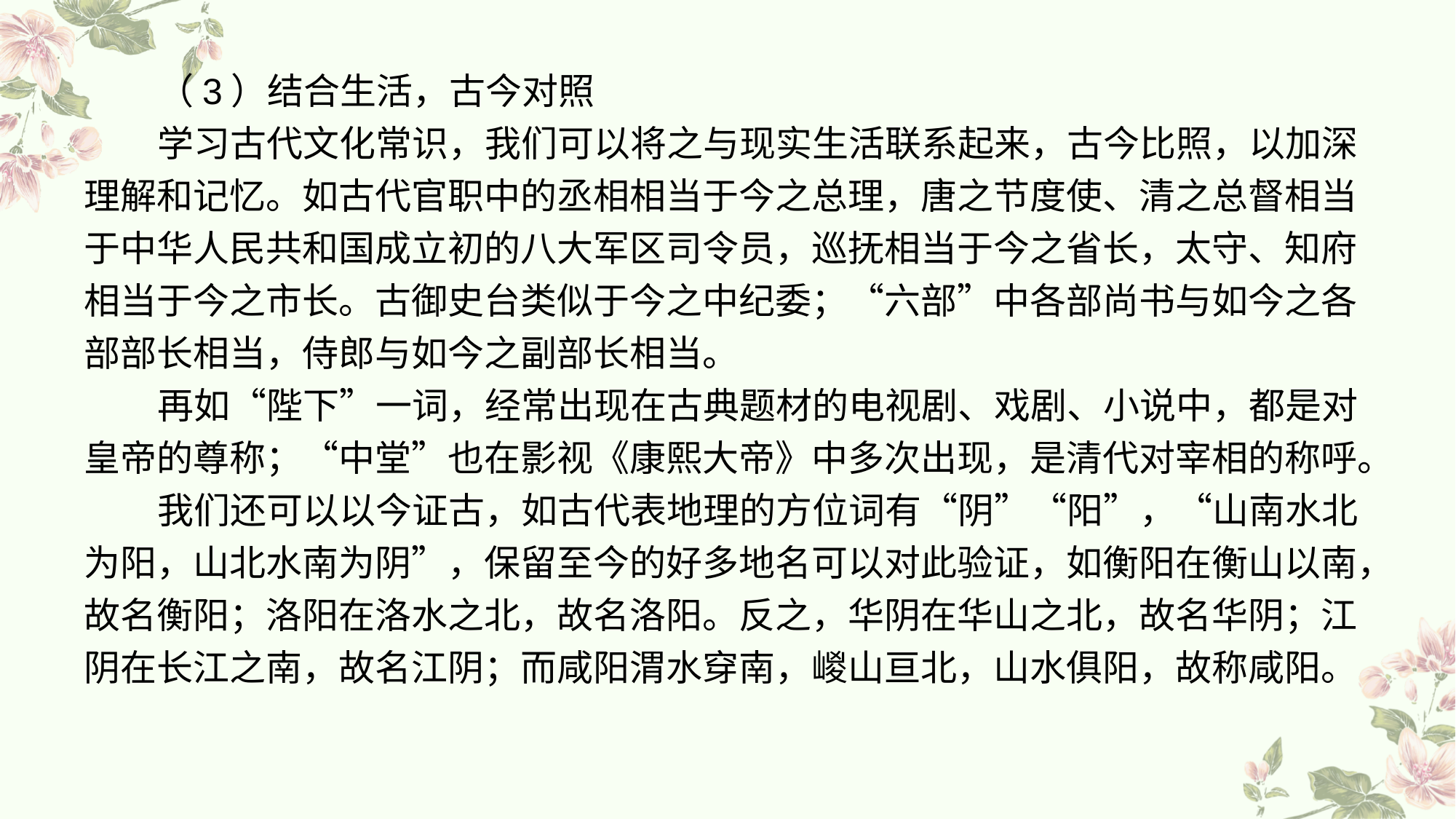

（3）结合生活，古今对照
学习古代文化常识，我们可以将之与现实生活联系起来，古今比照，以加深理解和记忆。如古代官职中的丞相相当于今之总理，唐之节度使、清之总督相当于中华人民共和国成立初的八大军区司令员，巡抚相当于今之省长，太守、知府相当于今之市长。古御史台类似于今之中纪委；“六部”中各部尚书与如今之各部部长相当，侍郎与如今之副部长相当。
再如“陛下”一词，经常出现在古典题材的电视剧、戏剧、小说中，都是对皇帝的尊称；“中堂”也在影视《康熙大帝》中多次出现，是清代对宰相的称呼。
我们还可以以今证古，如古代表地理的方位词有“阴”“阳”，“山南水北为阳，山北水南为阴”，保留至今的好多地名可以对此验证，如衡阳在衡山以南，故名衡阳；洛阳在洛水之北，故名洛阳。反之，华阴在华山之北，故名华阴；江阴在长江之南，故名江阴；而咸阳渭水穿南，嵕山亘北，山水俱阳，故称咸阳。